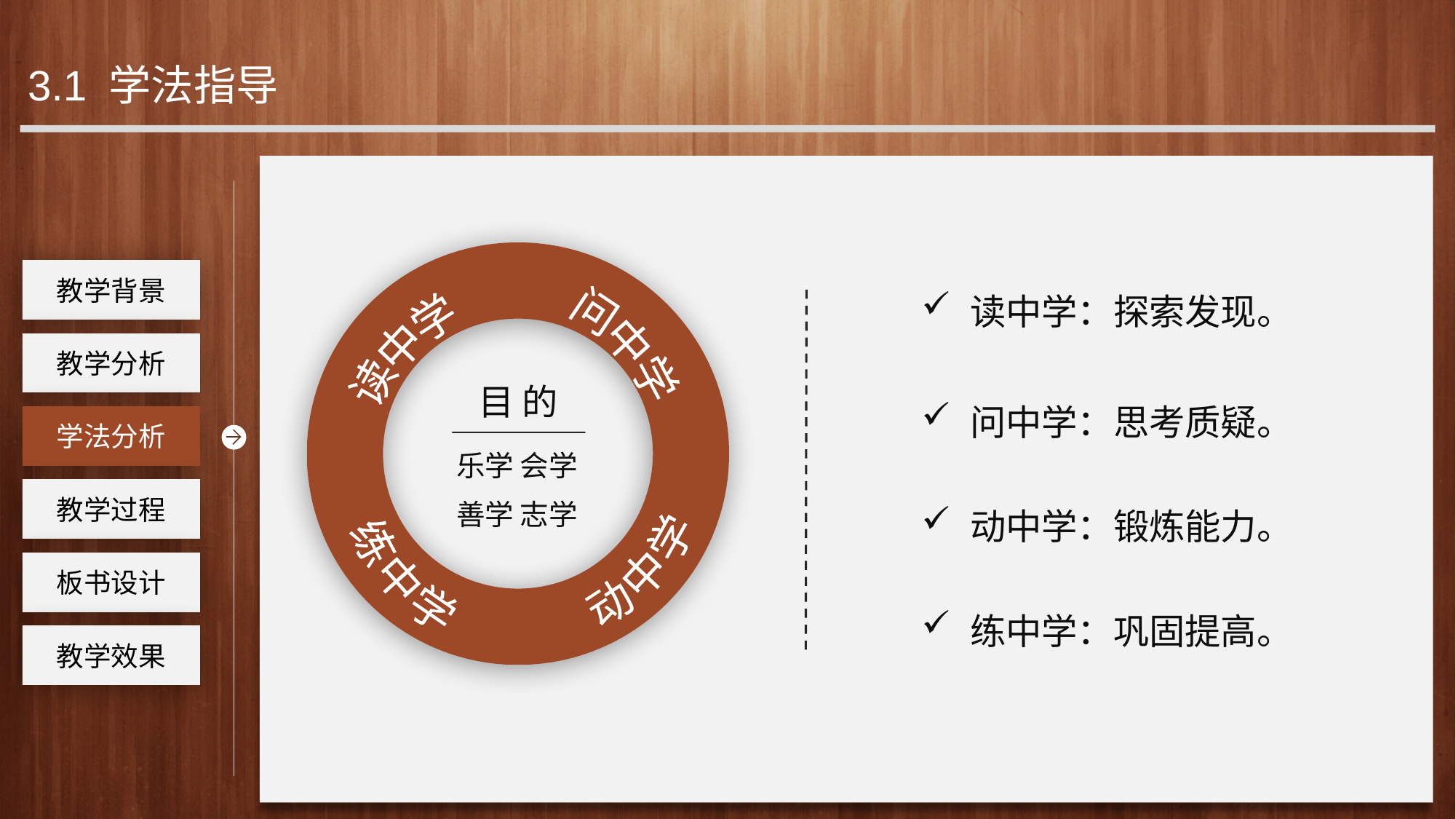

3.1 学法指导

工作回顾
教学背景
读中学：探索发现。

教学分析
问中学
读中学
目 的
问中学：思考质疑。
学法分析

乐学 会学
善学 志学

教学过程
动中学：锻炼能力。
板书设计
动中学
练中学
练中学：巩固提高。
教学效果